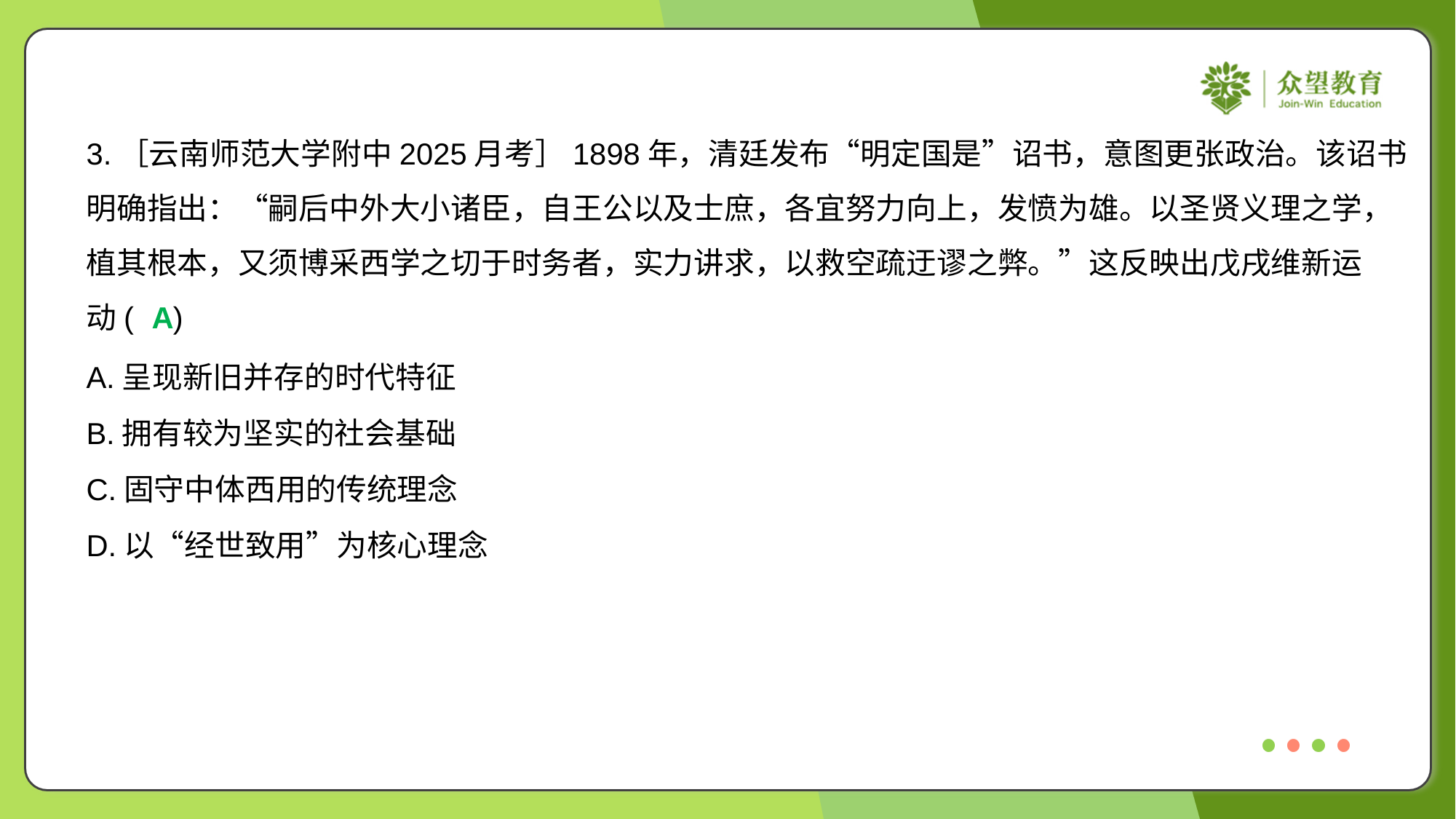

3.［云南师范大学附中2025月考］1898年，清廷发布“明定国是”诏书，意图更张政治。该诏书
明确指出：“嗣后中外大小诸臣，自王公以及士庶，各宜努力向上，发愤为雄。以圣贤义理之学，
植其根本，又须博采西学之切于时务者，实力讲求，以救空疏迂谬之弊。”这反映出戊戌维新运
动(     )
A
A.呈现新旧并存的时代特征
B.拥有较为坚实的社会基础
C.固守中体西用的传统理念
D.以“经世致用”为核心理念